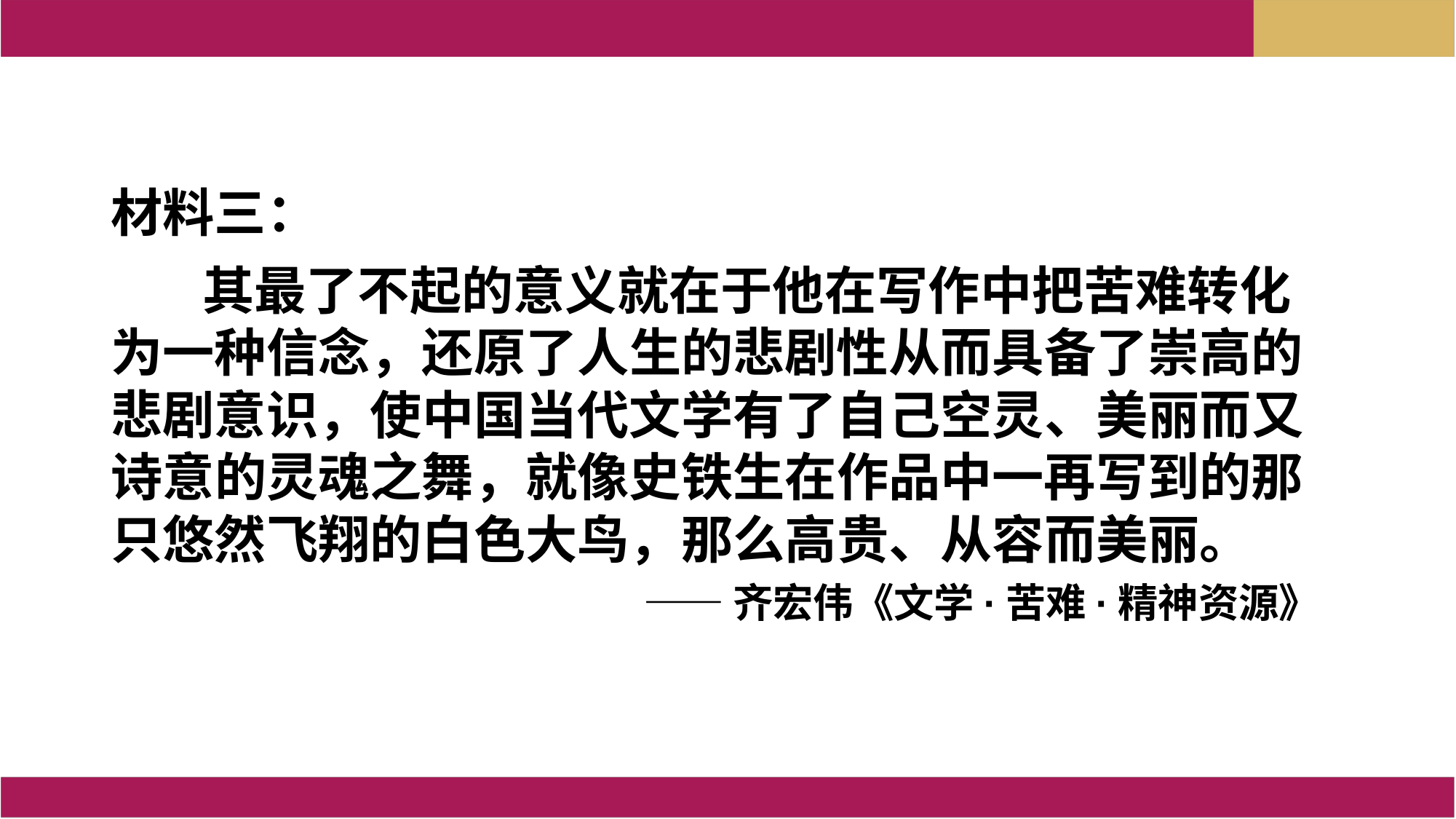

材料三：
  其最了不起的意义就在于他在写作中把苦难转化为一种信念，还原了人生的悲剧性从而具备了崇高的悲剧意识，使中国当代文学有了自己空灵、美丽而又诗意的灵魂之舞，就像史铁生在作品中一再写到的那只悠然飞翔的白色大鸟，那么高贵、从容而美丽。
——齐宏伟《文学·苦难·精神资源》